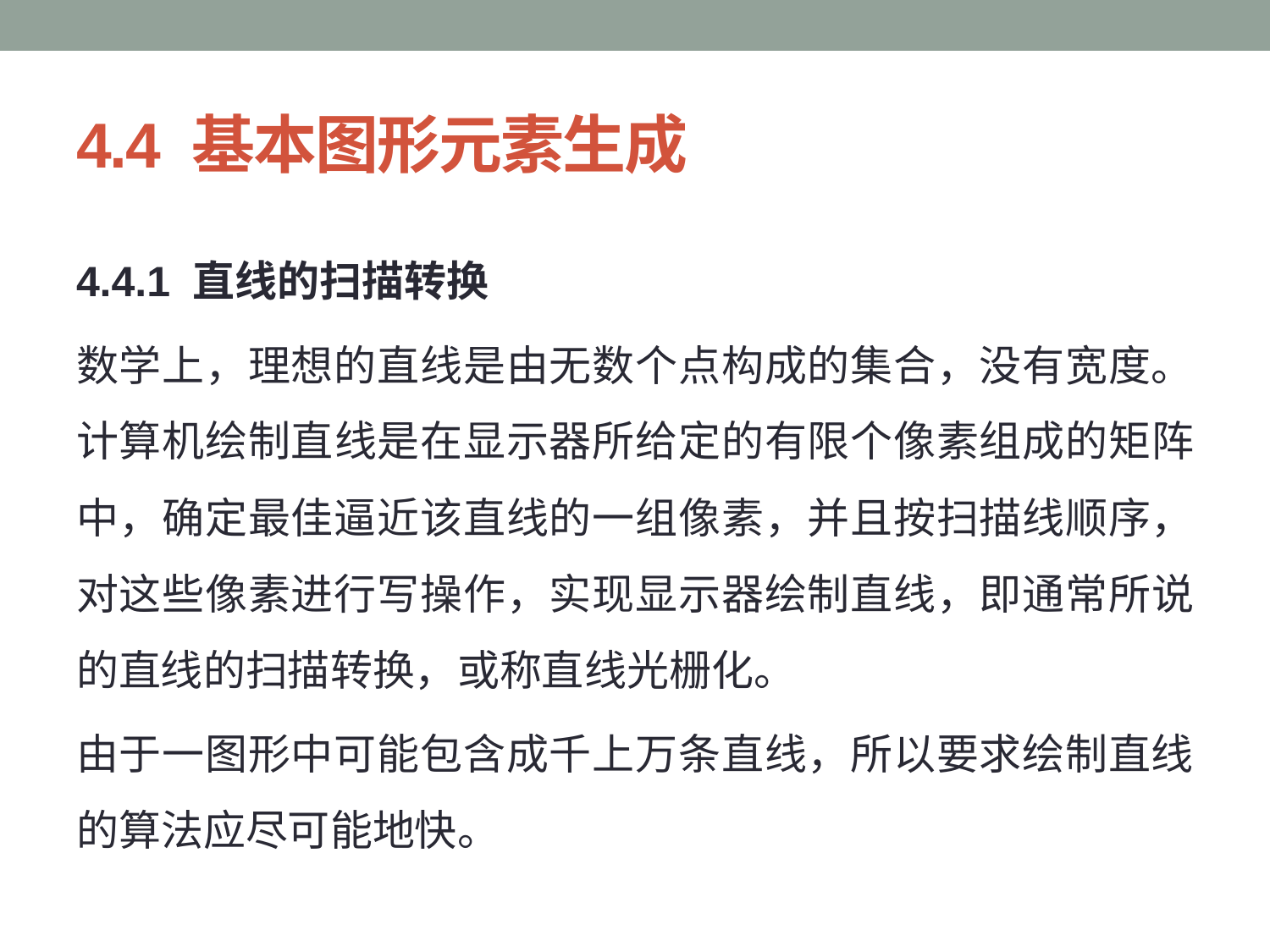

# 4.4 基本图形元素生成
4.4.1 直线的扫描转换
数学上，理想的直线是由无数个点构成的集合，没有宽度。计算机绘制直线是在显示器所给定的有限个像素组成的矩阵中，确定最佳逼近该直线的一组像素，并且按扫描线顺序，对这些像素进行写操作，实现显示器绘制直线，即通常所说的直线的扫描转换，或称直线光栅化。
由于一图形中可能包含成千上万条直线，所以要求绘制直线的算法应尽可能地快。